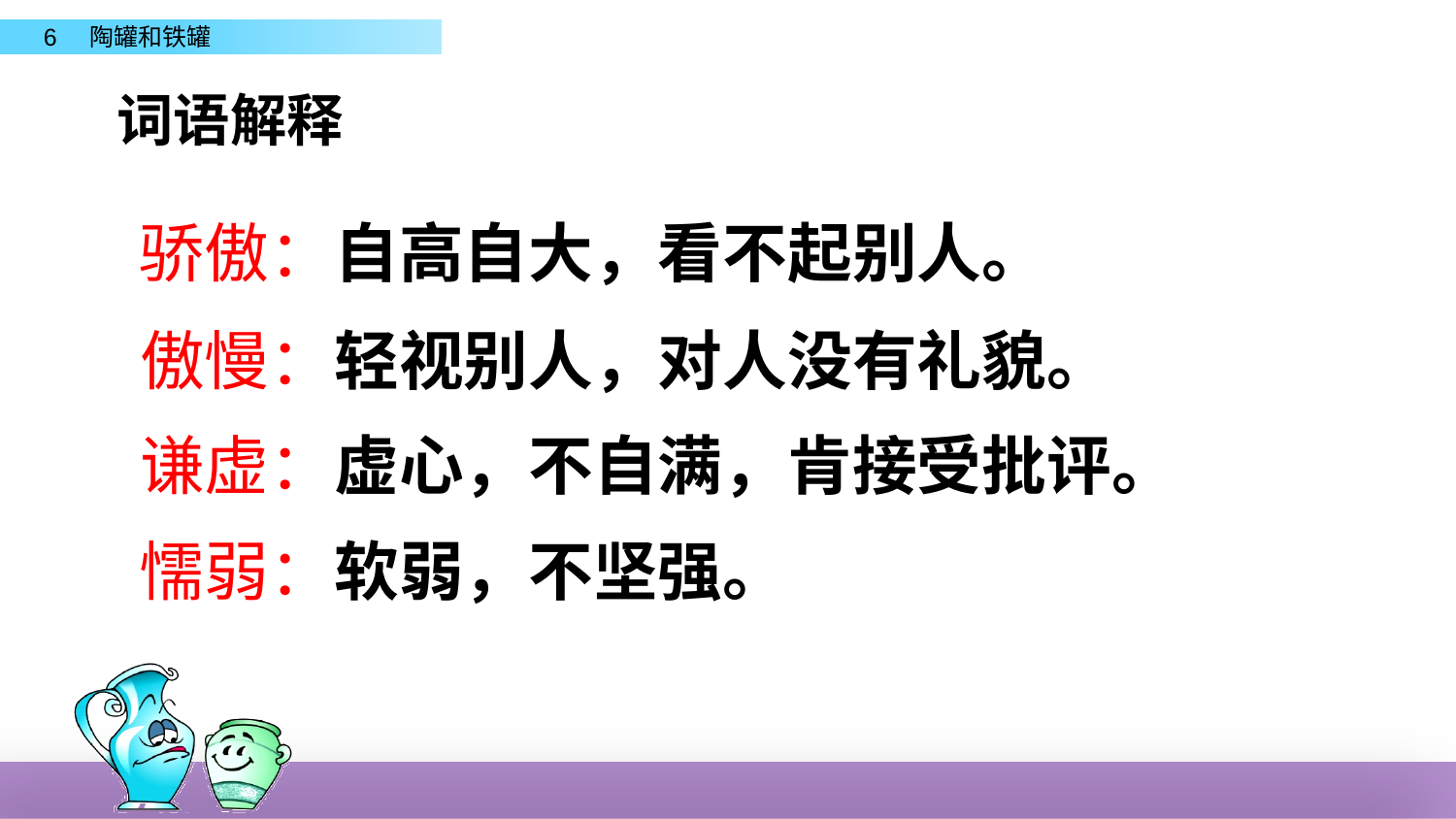

词语解释

骄傲：自高自大，看不起别人。
傲慢：轻视别人，对人没有礼貌。
谦虚：虚心，不自满，肯接受批评。
懦弱：软弱，不坚强。